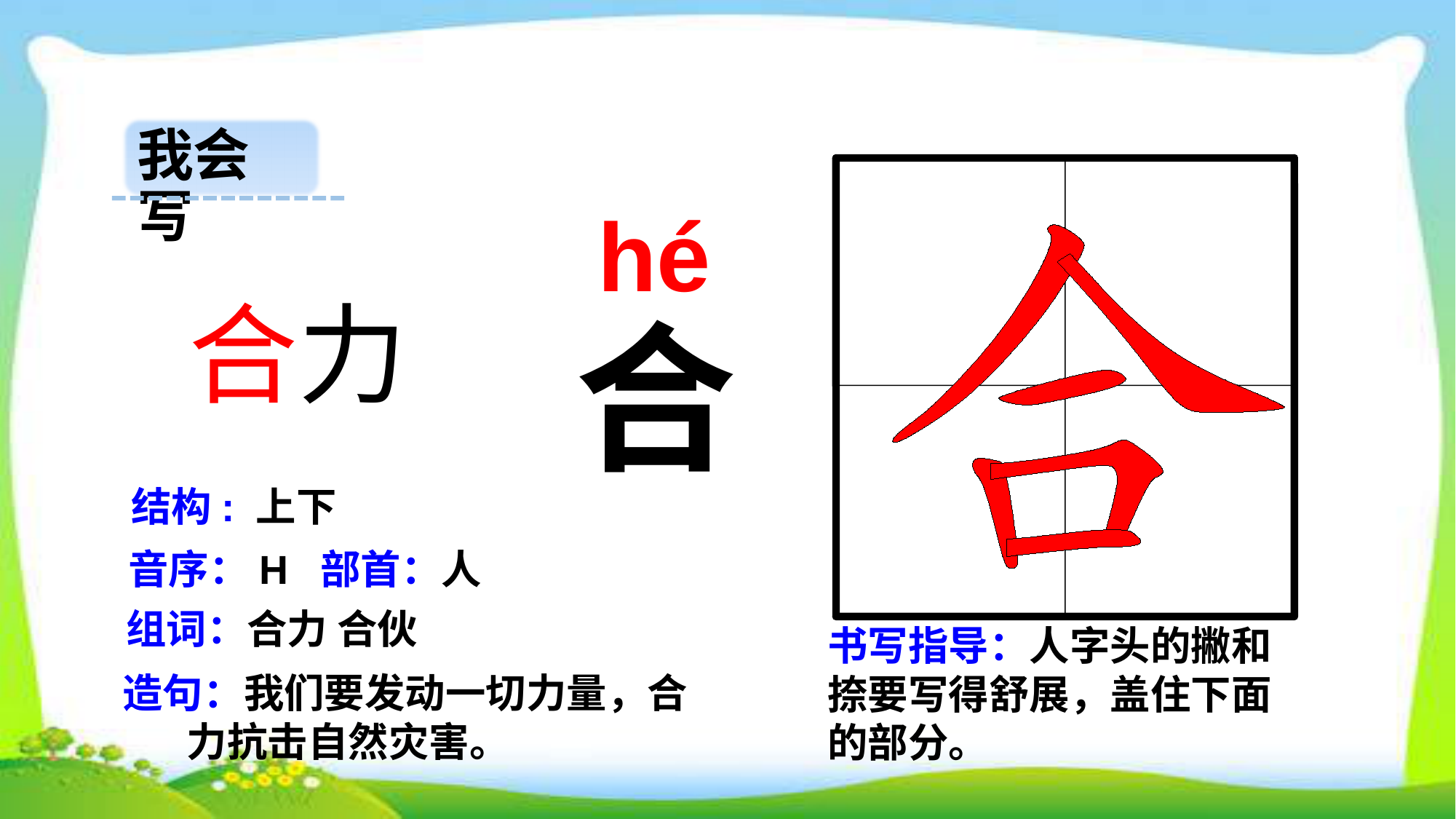

我会写

  hé

 合力
合

结构: 上下

音序：H  部首：人

组词：合力 合伙
书写指导：人字头的撇和捺要写得舒展，盖住下面的部分。

造句：我们要发动一切力量，合
      力抗击自然灾害。